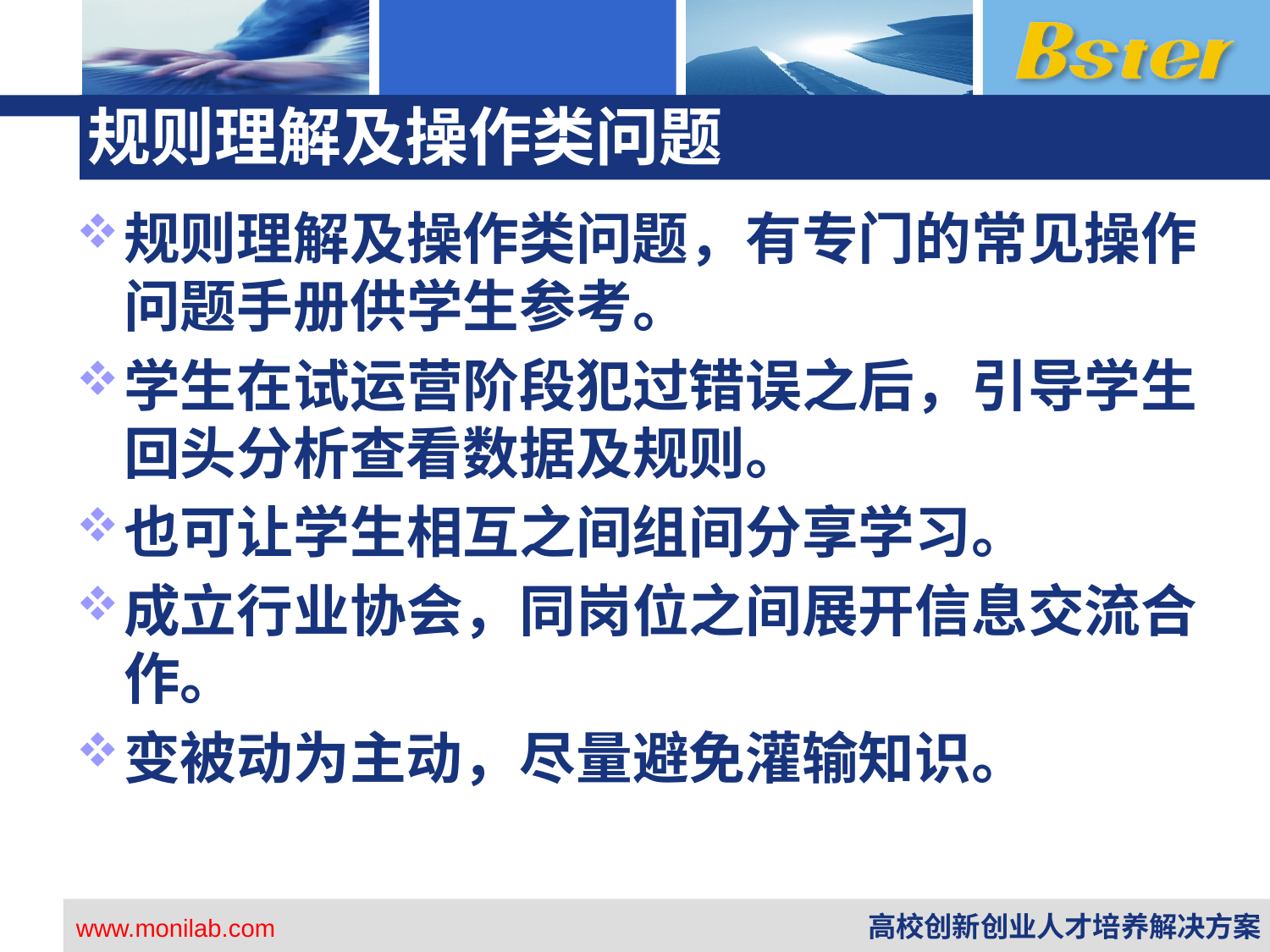

# 规则理解及操作类问题
规则理解及操作类问题，有专门的常见操作问题手册供学生参考。
学生在试运营阶段犯过错误之后，引导学生回头分析查看数据及规则。
也可让学生相互之间组间分享学习。
成立行业协会，同岗位之间展开信息交流合作。
变被动为主动，尽量避免灌输知识。